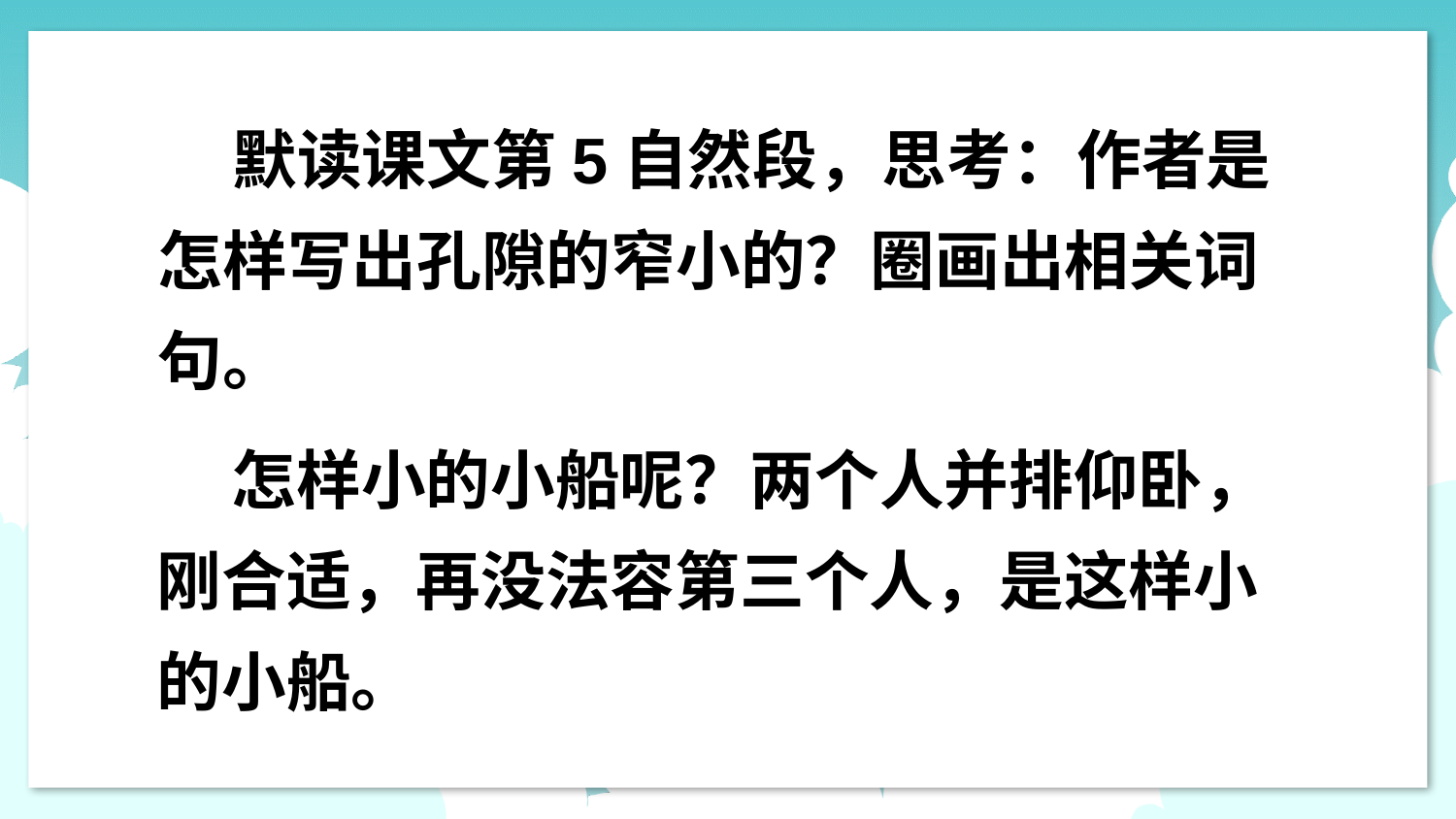

默读课文第5自然段，思考：作者是怎样写出孔隙的窄小的？圈画出相关词句。
    怎样小的小船呢？两个人并排仰卧，刚合适，再没法容第三个人，是这样小的小船。